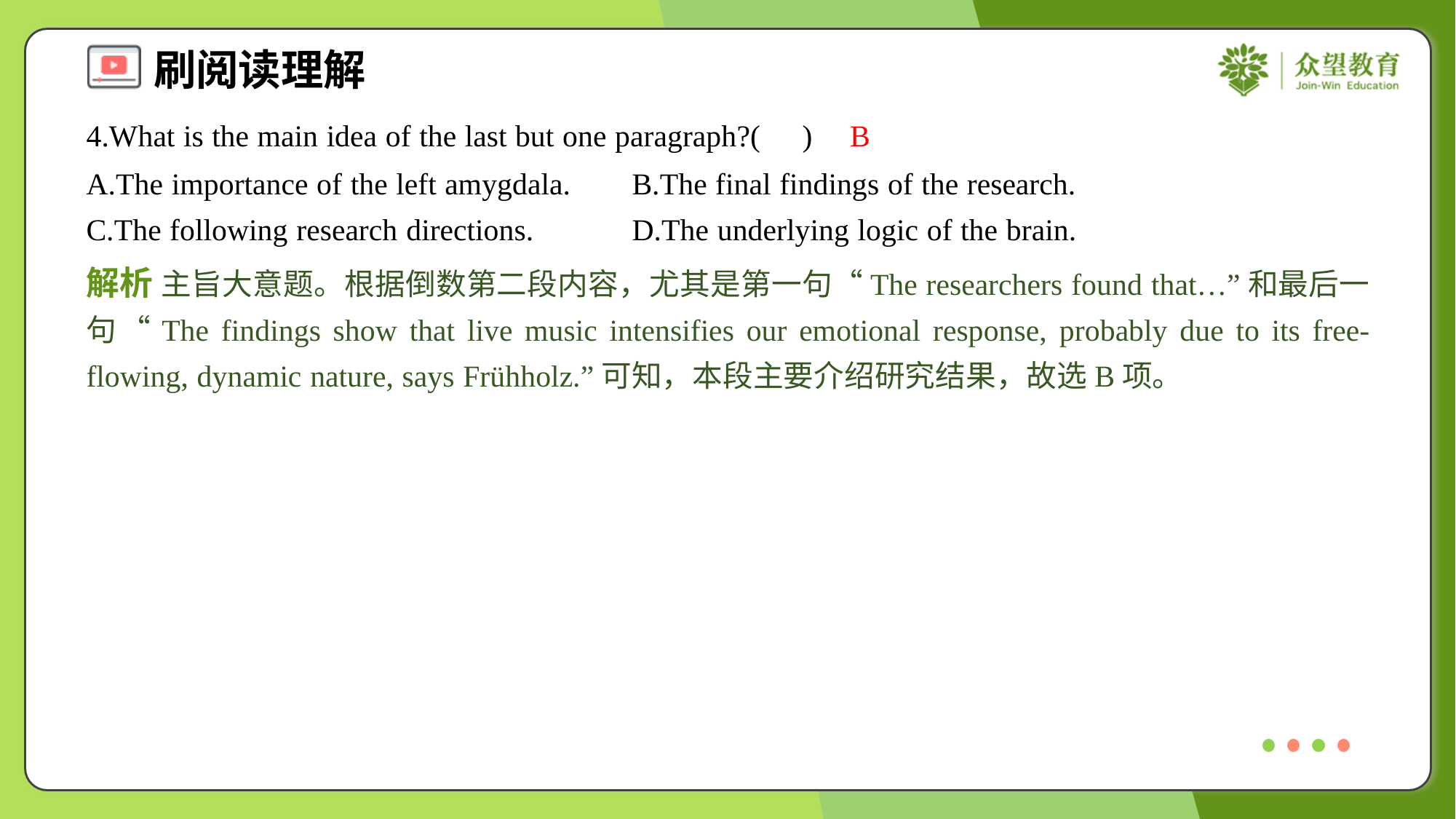

4.What is the main idea of the last but one paragraph?(     )
B
A.The importance of the left amygdala.	B.The final findings of the research.
C.The following research directions.	D.The underlying logic of the brain.
解析 主旨大意题。根据倒数第二段内容，尤其是第一句“The researchers found that…”和最后一句“The findings show that live music intensifies our emotional response, probably due to its free-flowing, dynamic nature, says Frühholz.”可知，本段主要介绍研究结果，故选B项。